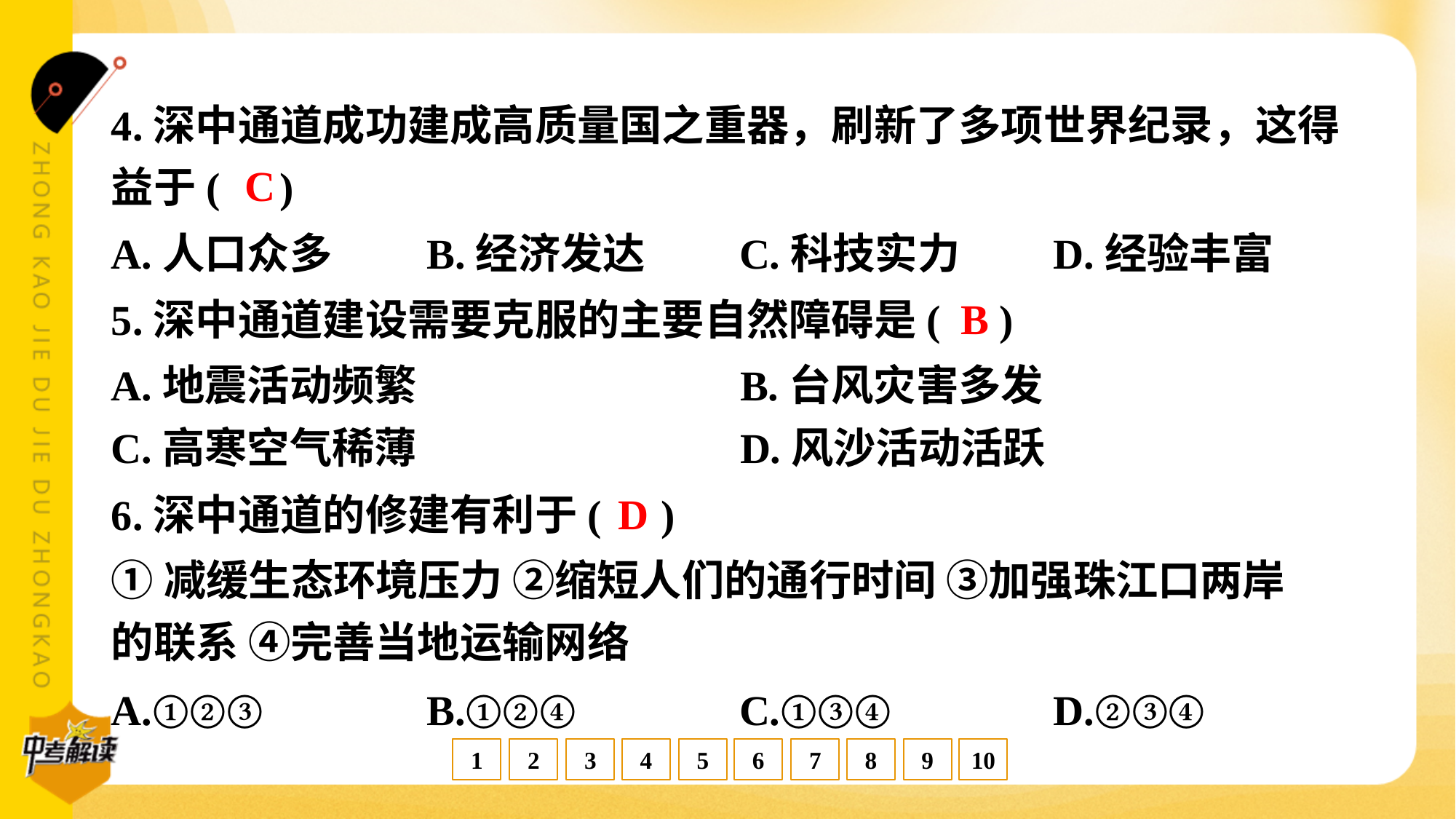

4.深中通道成功建成高质量国之重器，刷新了多项世界纪录，这得
益于(     )
C
A.人口众多	B.经济发达	C.科技实力	D.经验丰富
B
5.深中通道建设需要克服的主要自然障碍是(     )
A.地震活动频繁	B.台风灾害多发
C.高寒空气稀薄	D.风沙活动活跃
D
6.深中通道的修建有利于(     )
①减缓生态环境压力 ②缩短人们的通行时间 ③加强珠江口两岸
的联系 ④完善当地运输网络
A.①②③	B.①②④	C.①③④	D.②③④